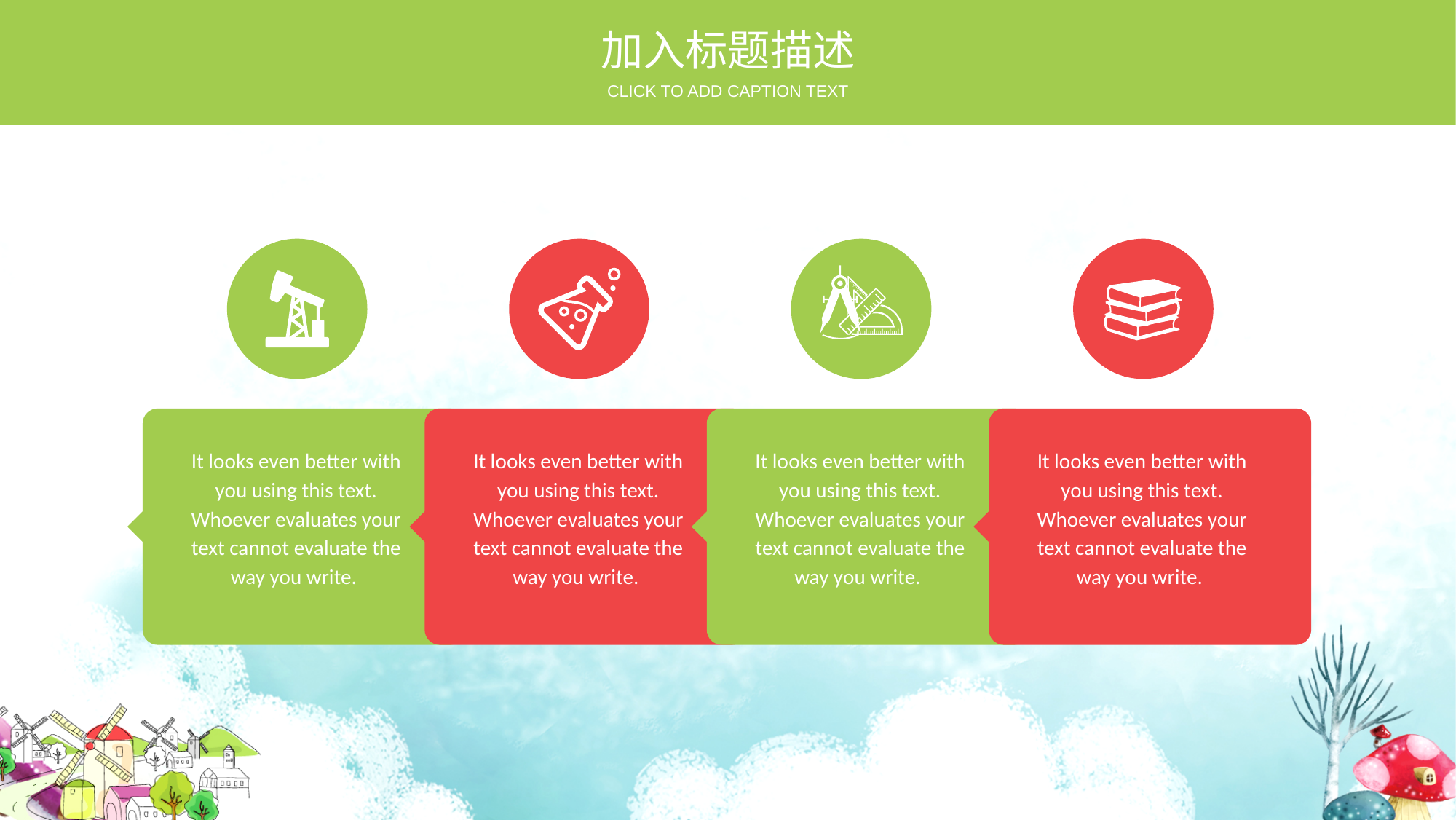

加入标题描述
CLICK TO ADD CAPTION TEXT

It looks even better with you using this text. Whoever evaluates your text cannot evaluate the way you write.
It looks even better with you using this text. Whoever evaluates your text cannot evaluate the way you write.
It looks even better with you using this text. Whoever evaluates your text cannot evaluate the way you write.
It looks even better with you using this text. Whoever evaluates your text cannot evaluate the way you write.